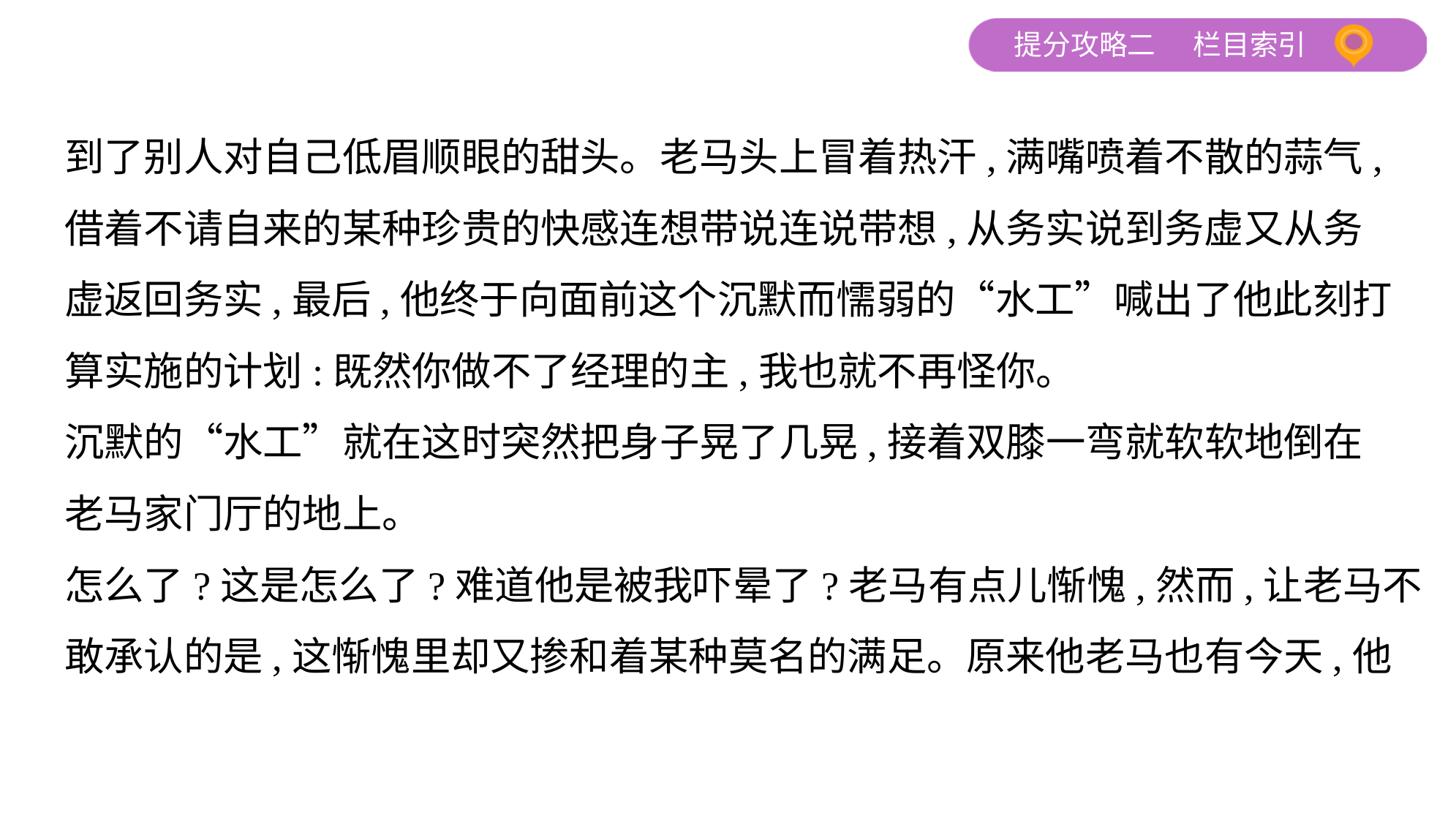

到了别人对自己低眉顺眼的甜头。老马头上冒着热汗,满嘴喷着不散的蒜气,
借着不请自来的某种珍贵的快感连想带说连说带想,从务实说到务虚又从务
虚返回务实,最后,他终于向面前这个沉默而懦弱的“水工”喊出了他此刻打
算实施的计划:既然你做不了经理的主,我也就不再怪你。
沉默的“水工”就在这时突然把身子晃了几晃,接着双膝一弯就软软地倒在
老马家门厅的地上。
怎么了?这是怎么了?难道他是被我吓晕了?老马有点儿惭愧,然而,让老马不
敢承认的是,这惭愧里却又掺和着某种莫名的满足。原来他老马也有今天,他